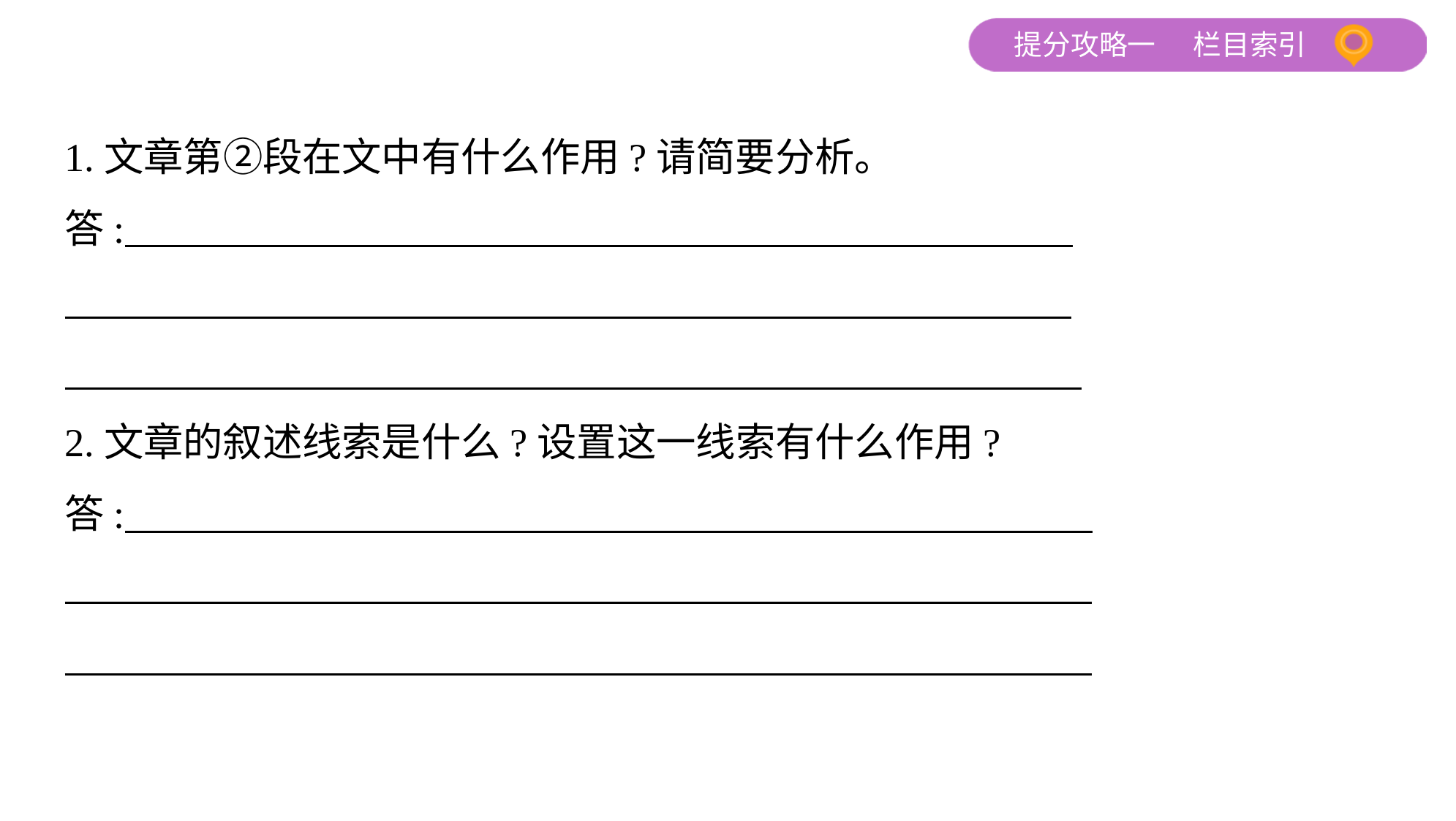

1.文章第②段在文中有什么作用?请简要分析。
答:

2.文章的叙述线索是什么?设置这一线索有什么作用?
答: